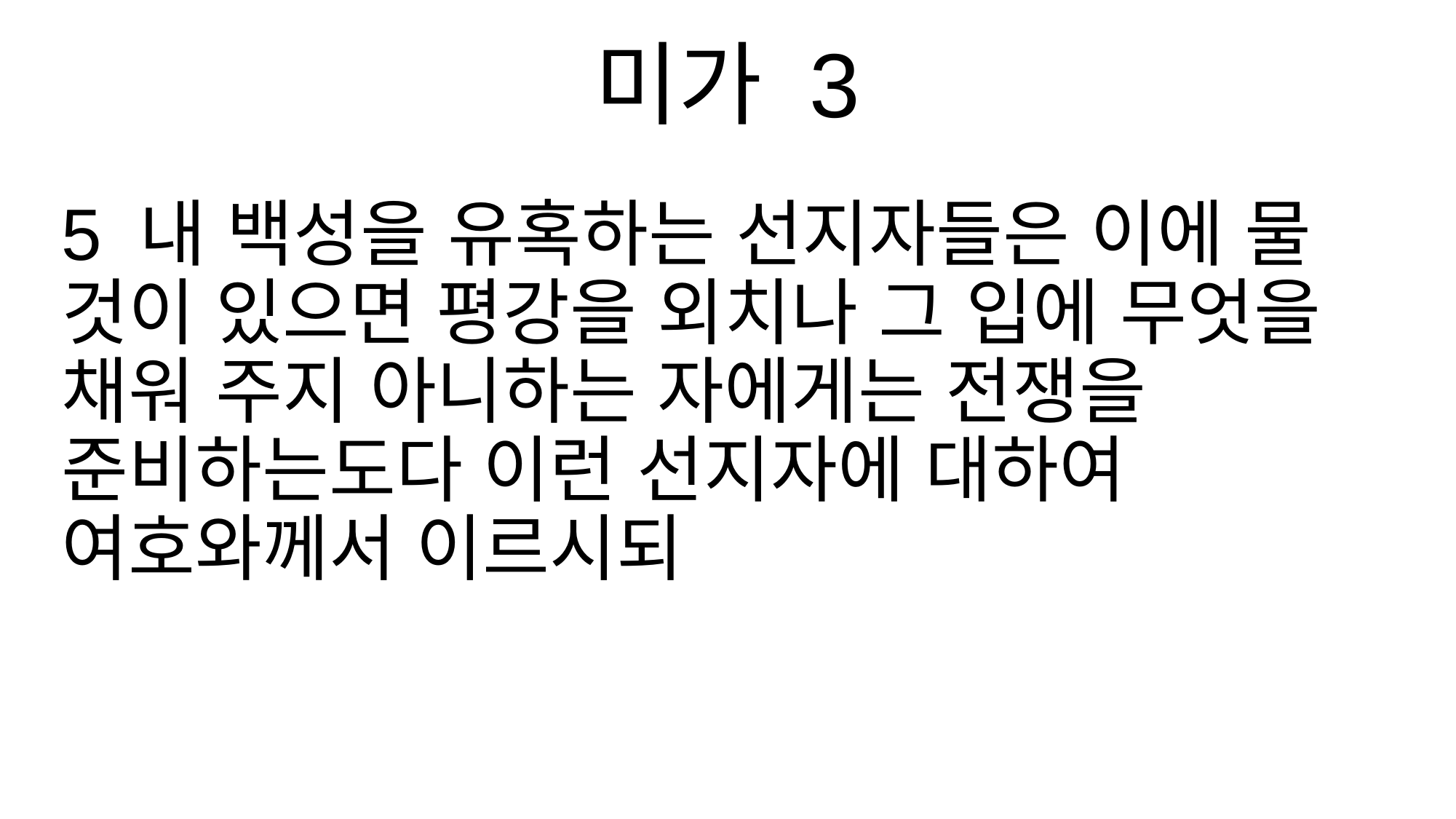

미가 3
5 내 백성을 유혹하는 선지자들은 이에 물 것이 있으면 평강을 외치나 그 입에 무엇을 채워 주지 아니하는 자에게는 전쟁을 준비하는도다 이런 선지자에 대하여 여호와께서 이르시되